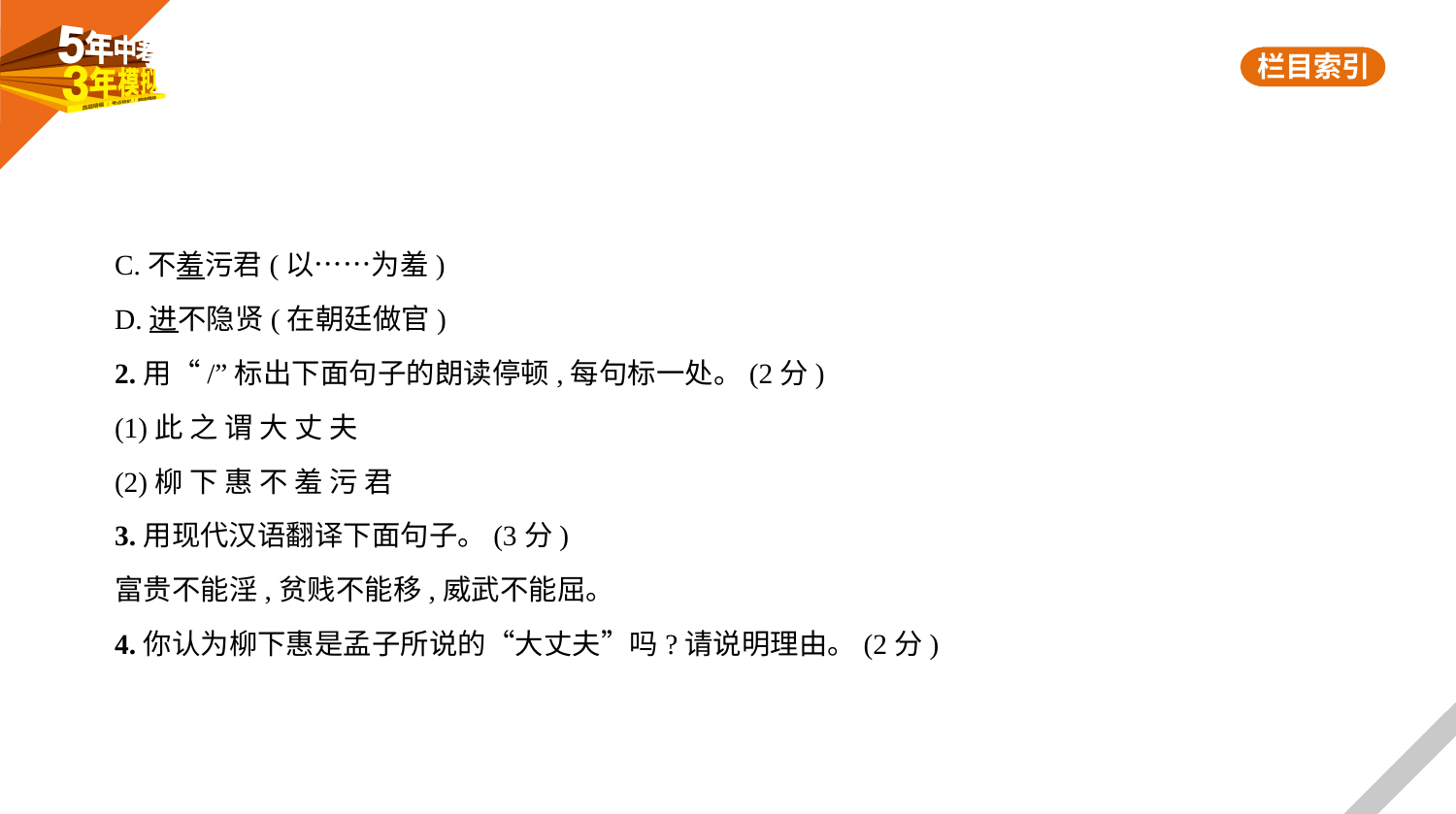

C.不羞污君(以……为羞)
D.进不隐贤(在朝廷做官)
2.用“/”标出下面句子的朗读停顿,每句标一处。(2分)
(1)此 之 谓 大 丈 夫
(2)柳 下 惠 不 羞 污 君
3.用现代汉语翻译下面句子。(3分)
富贵不能淫,贫贱不能移,威武不能屈。
4.你认为柳下惠是孟子所说的“大丈夫”吗?请说明理由。(2分)